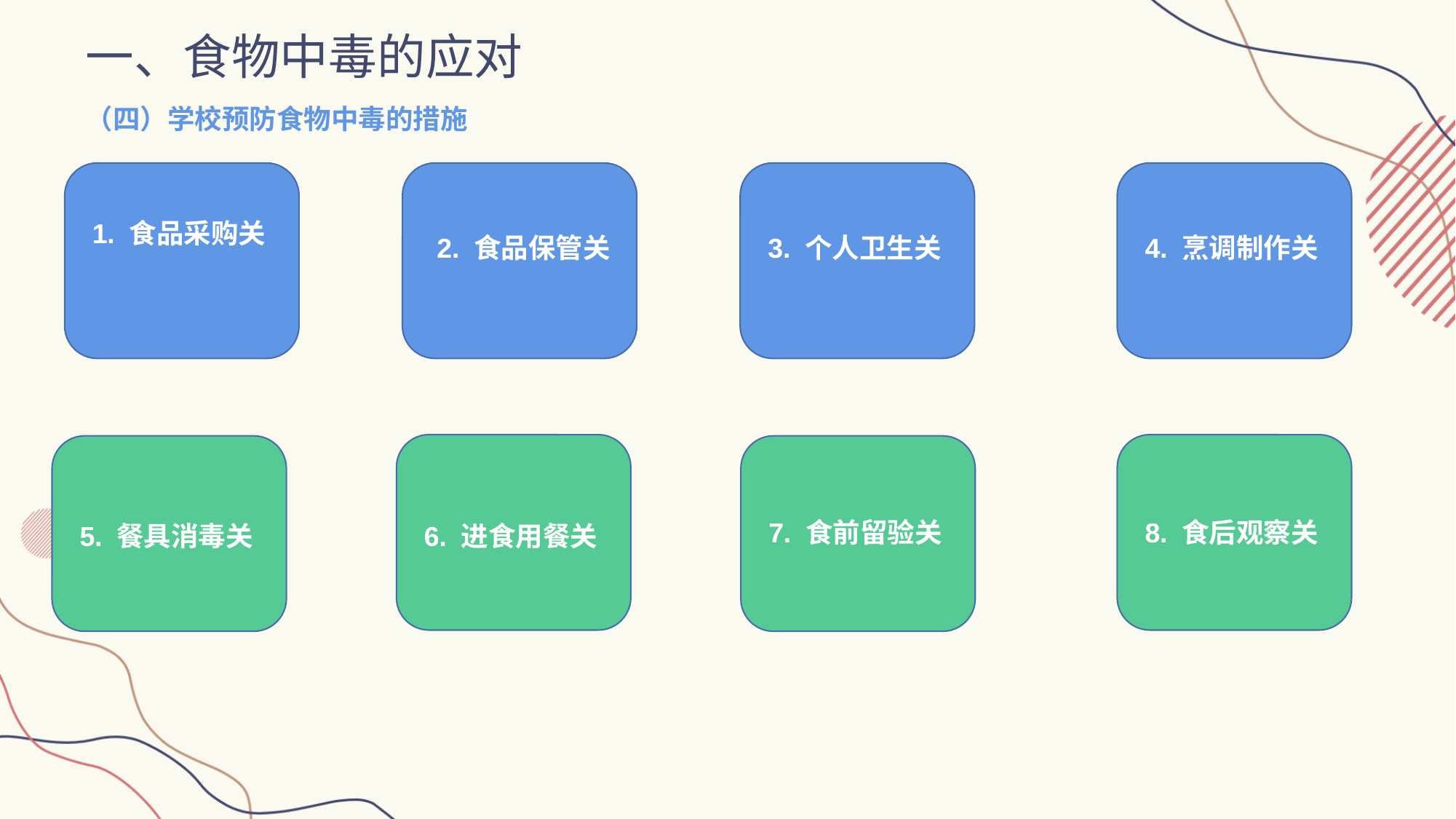

一、食物中毒的应对
（四）学校预防食物中毒的措施

1. 食品采购关
2. 食品保管关
3. 个人卫生关
4. 烹调制作关

7. 食前留验关
8. 食后观察关
5. 餐具消毒关
6. 进食用餐关